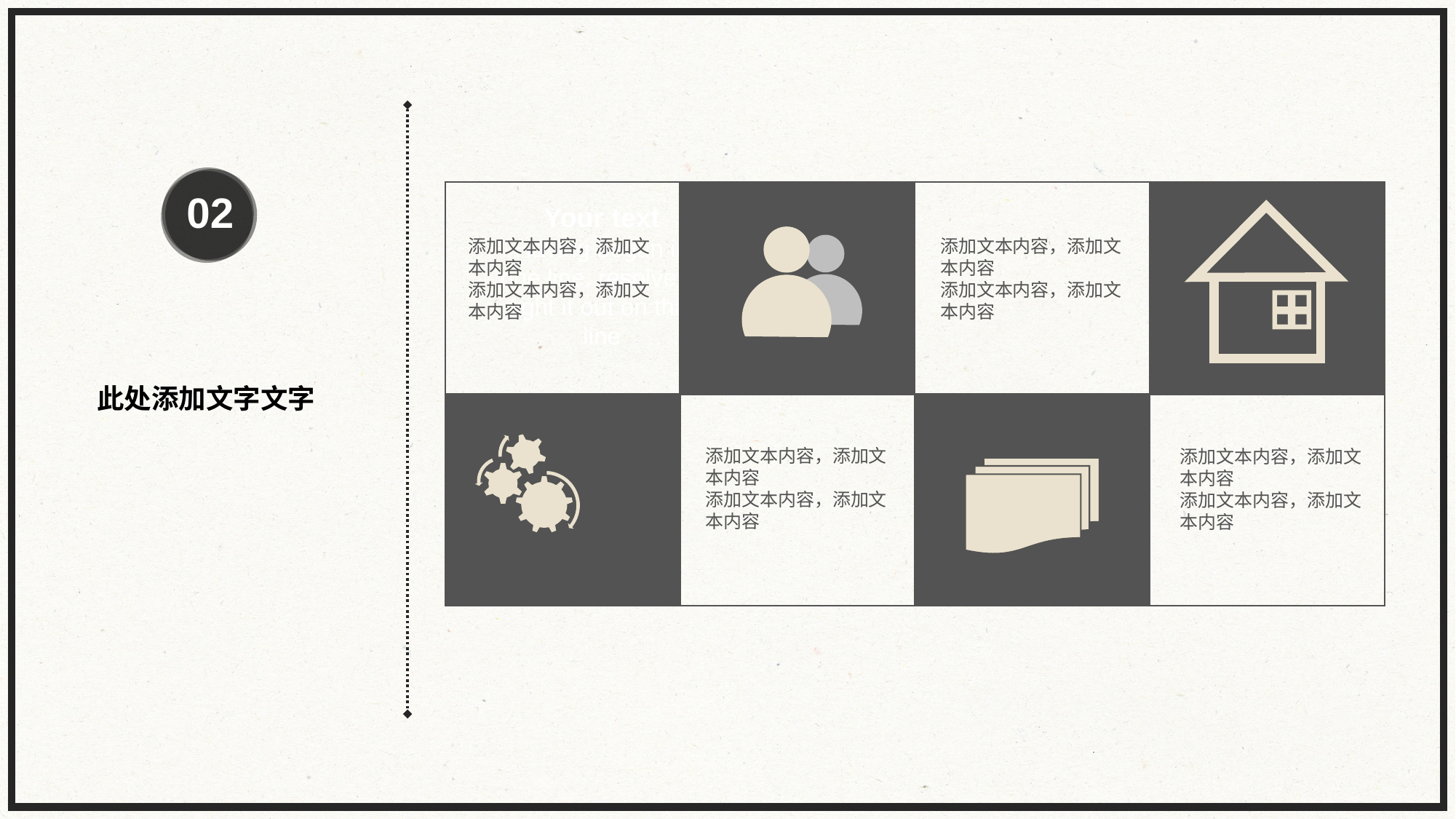

02

添加文本内容，添加文本内容
添加文本内容，添加文本内容

Your text
Having begun in one line, resolve to fight it out on that line
添加文本内容，添加文本内容
添加文本内容，添加文本内容

此处添加文字文字
添加文本内容，添加文本内容
添加文本内容，添加文本内容

添加文本内容，添加文本内容
添加文本内容，添加文本内容